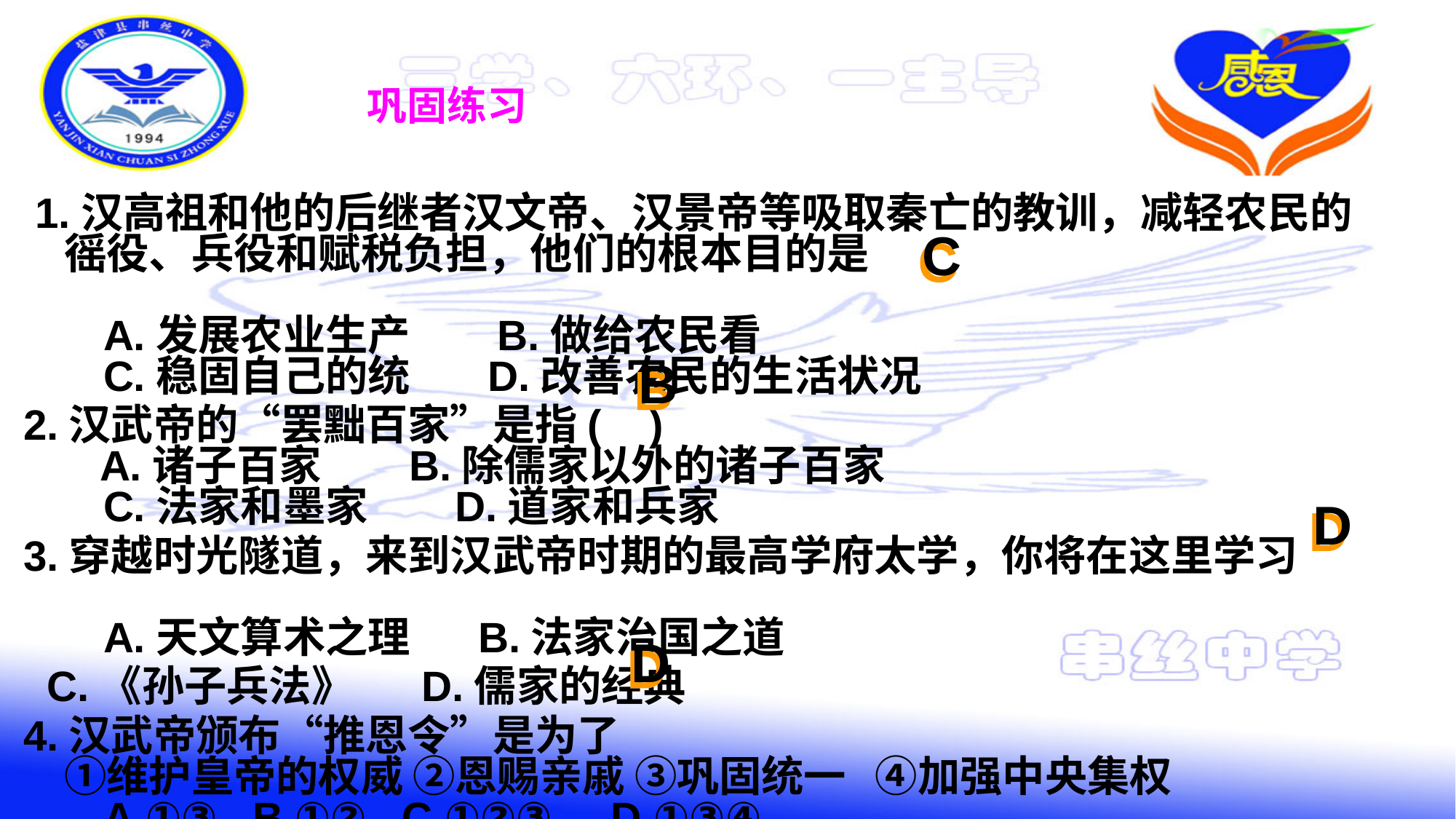

# 巩固练习
 1.汉高祖和他的后继者汉文帝、汉景帝等吸取秦亡的教训，减轻农民的徭役、兵役和赋税负担，他们的根本目的是
   A.发展农业生产        B.做给农民看    
   C.稳固自己的统       D.改善农民的生活状况
2.汉武帝的“罢黜百家”是指(    )
   A.诸子百家        B.除儒家以外的诸子百家     
   C.法家和墨家        D.道家和兵家
3.穿越时光隧道，来到汉武帝时期的最高学府太学，你将在这里学习
   A.天文算术之理      B.法家治国之道
  C.《孙子兵法》      D.儒家的经典
4.汉武帝颁布“推恩令”是为了
①维护皇帝的权威 ②恩赐亲戚 ③巩固统一   ④加强中央集权
   A.①③   B.①②   C.①②③     D.①③④
C
B
D
D